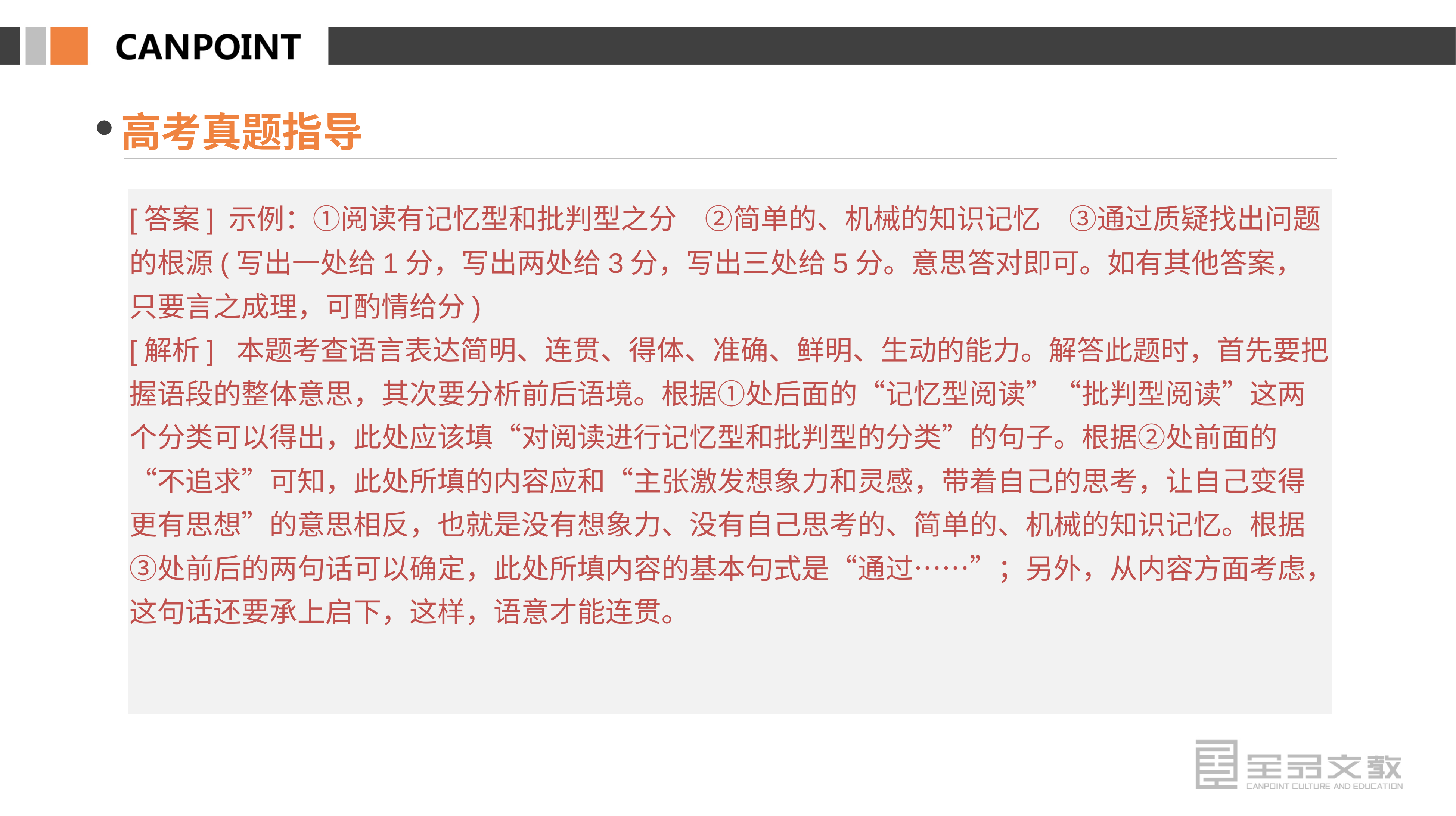

高考真题指导

[答案] 示例：①阅读有记忆型和批判型之分　②简单的、机械的知识记忆　③通过质疑找出问题的根源(写出一处给1分，写出两处给3分，写出三处给5分。意思答对即可。如有其他答案，只要言之成理，可酌情给分)
[解析]  本题考查语言表达简明、连贯、得体、准确、鲜明、生动的能力。解答此题时，首先要把握语段的整体意思，其次要分析前后语境。根据①处后面的“记忆型阅读”“批判型阅读”这两个分类可以得出，此处应该填“对阅读进行记忆型和批判型的分类”的句子。根据②处前面的“不追求”可知，此处所填的内容应和“主张激发想象力和灵感，带着自己的思考，让自己变得更有思想”的意思相反，也就是没有想象力、没有自己思考的、简单的、机械的知识记忆。根据③处前后的两句话可以确定，此处所填内容的基本句式是“通过……”；另外，从内容方面考虑，这句话还要承上启下，这样，语意才能连贯。